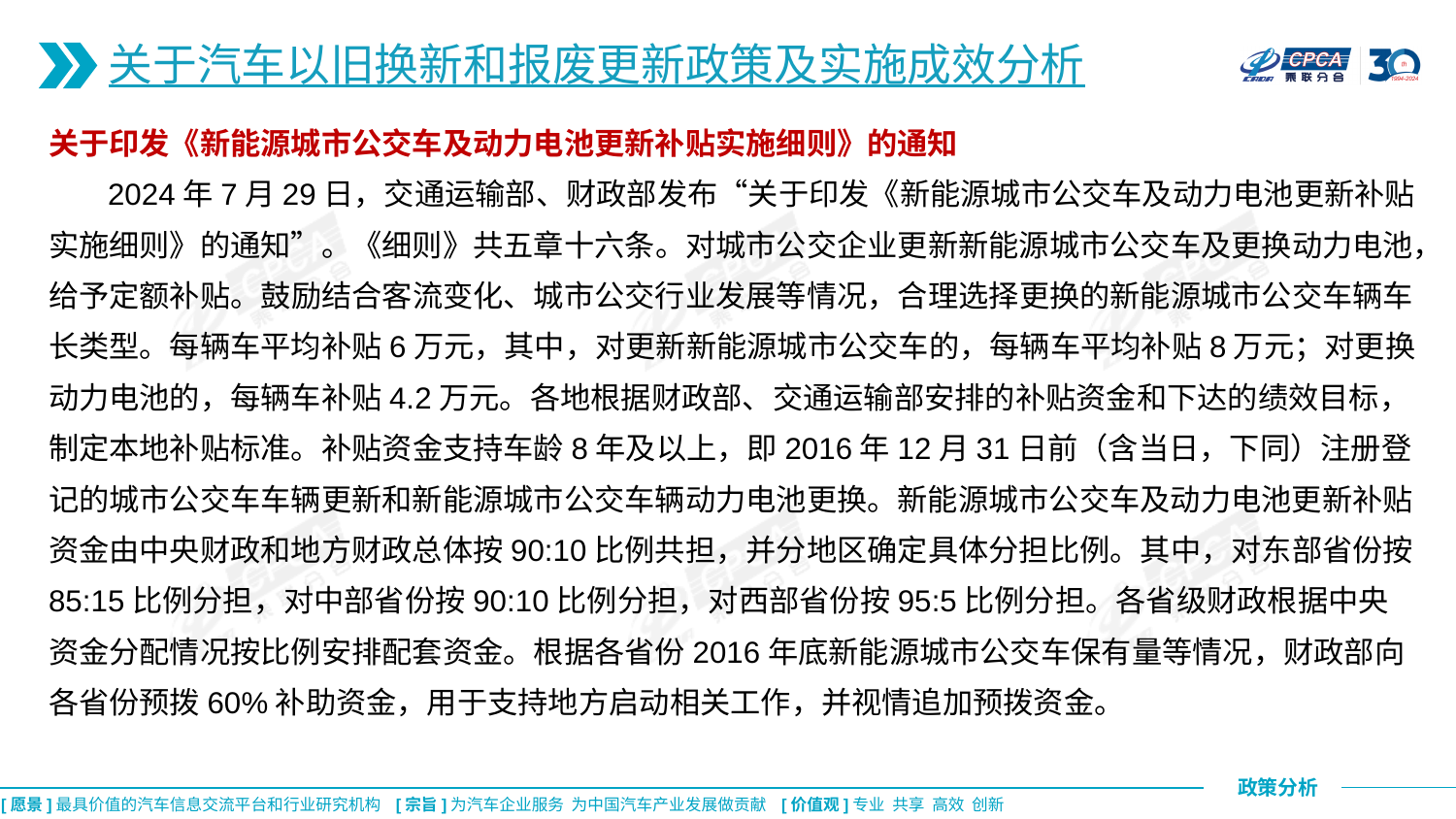

关于汽车以旧换新和报废更新政策及实施成效分析
关于印发《新能源城市公交车及动力电池更新补贴实施细则》的通知
       2024年7月29日，交通运输部、财政部发布“关于印发《新能源城市公交车及动力电池更新补贴实施细则》的通知”。《细则》共五章十六条。对城市公交企业更新新能源城市公交车及更换动力电池，给予定额补贴。鼓励结合客流变化、城市公交行业发展等情况，合理选择更换的新能源城市公交车辆车长类型。每辆车平均补贴6万元，其中，对更新新能源城市公交车的，每辆车平均补贴8万元；对更换动力电池的，每辆车补贴4.2万元。各地根据财政部、交通运输部安排的补贴资金和下达的绩效目标，制定本地补贴标准。补贴资金支持车龄8年及以上，即2016年12月31日前（含当日，下同）注册登记的城市公交车车辆更新和新能源城市公交车辆动力电池更换。新能源城市公交车及动力电池更新补贴资金由中央财政和地方财政总体按90:10比例共担，并分地区确定具体分担比例。其中，对东部省份按85:15比例分担，对中部省份按90:10比例分担，对西部省份按95:5比例分担。各省级财政根据中央资金分配情况按比例安排配套资金。根据各省份2016年底新能源城市公交车保有量等情况，财政部向各省份预拨60%补助资金，用于支持地方启动相关工作，并视情追加预拨资金。